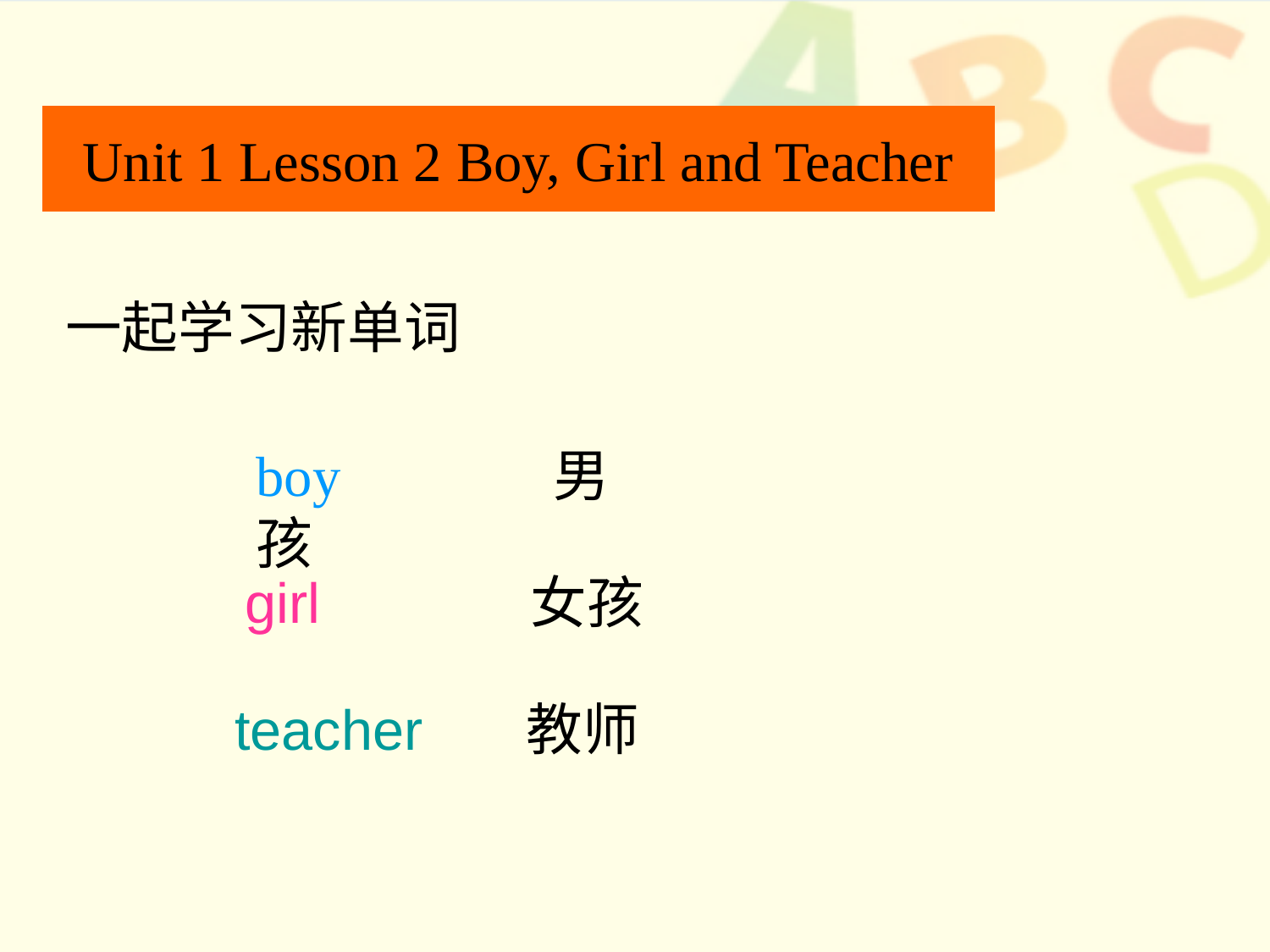

# Unit 1 Lesson 2 Boy, Girl and Teacher
一起学习新单词
boy              男孩

girl                      女孩
teacher          教师